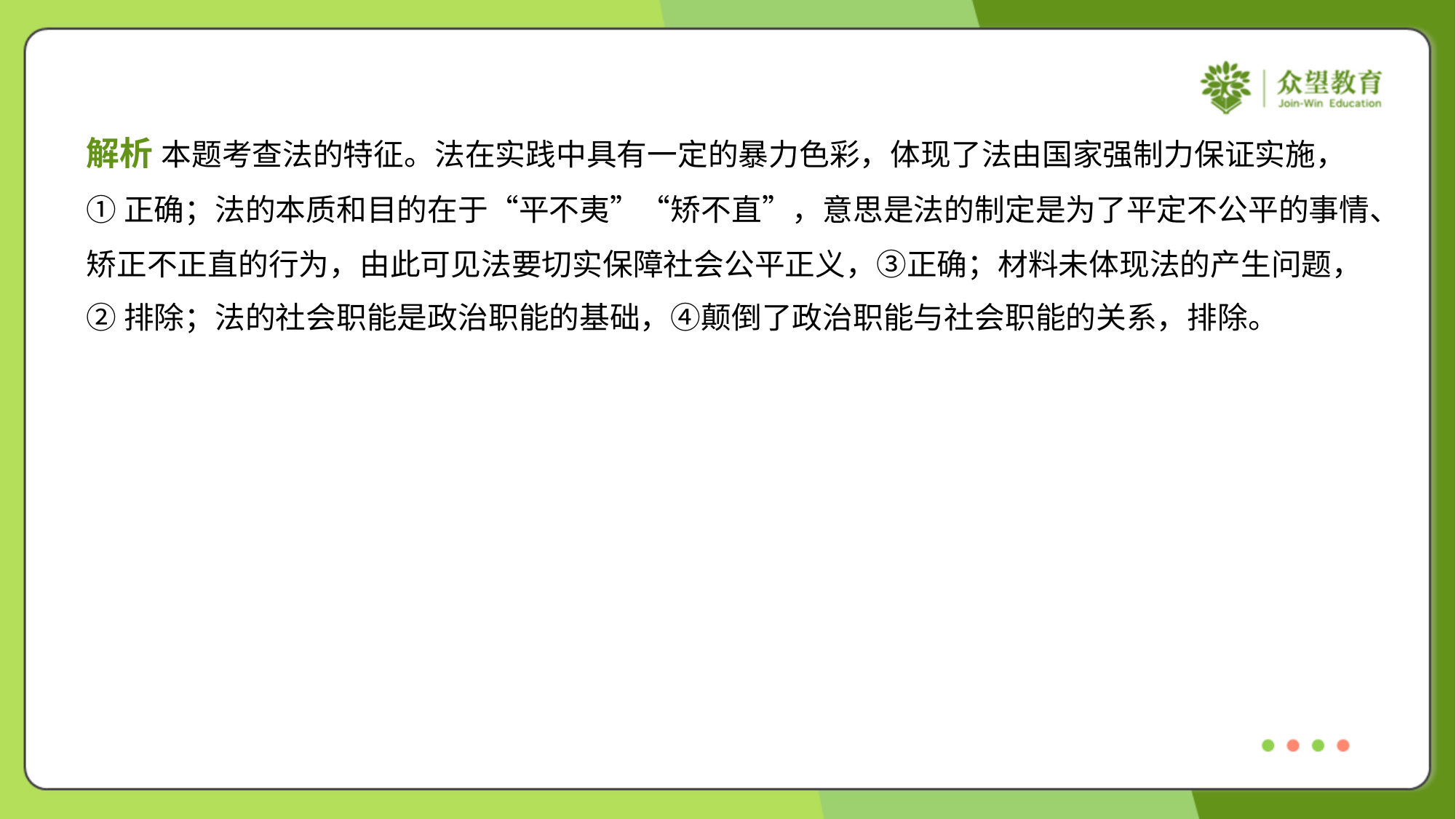

解析 本题考查法的特征。法在实践中具有一定的暴力色彩，体现了法由国家强制力保证实施，
①正确；法的本质和目的在于“平不夷”“矫不直”，意思是法的制定是为了平定不公平的事情、
矫正不正直的行为，由此可见法要切实保障社会公平正义，③正确；材料未体现法的产生问题，
②排除；法的社会职能是政治职能的基础，④颠倒了政治职能与社会职能的关系，排除。